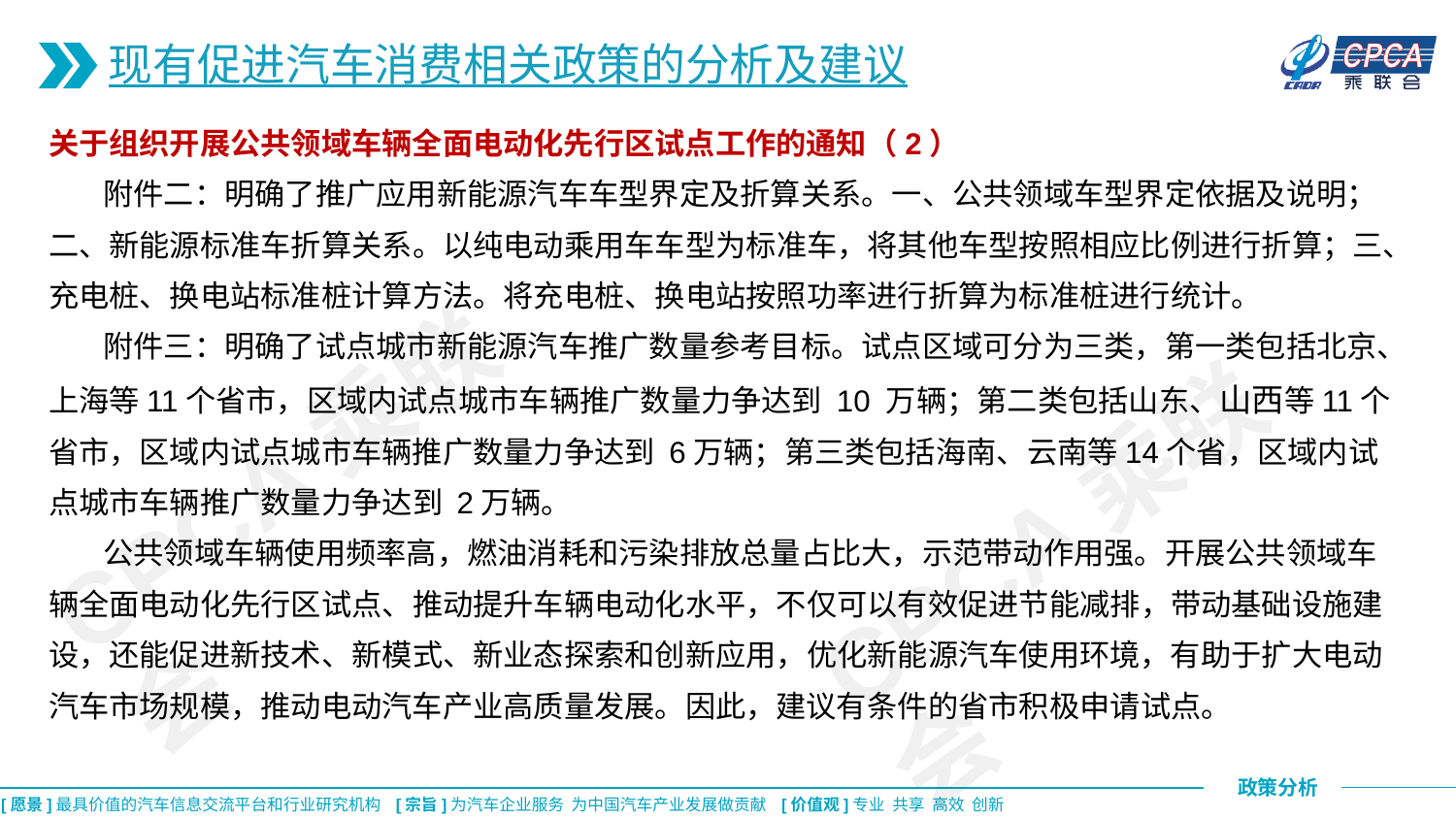

现有促进汽车消费相关政策的分析及建议
关于组织开展公共领域车辆全面电动化先行区试点工作的通知（2）
       附件二：明确了推广应用新能源汽车车型界定及折算关系。一、公共领域车型界定依据及说明；二、新能源标准车折算关系。以纯电动乘用车车型为标准车，将其他车型按照相应比例进行折算；三、充电桩、换电站标准桩计算方法。将充电桩、换电站按照功率进行折算为标准桩进行统计。
       附件三：明确了试点城市新能源汽车推广数量参考目标。试点区域可分为三类，第一类包括北京、上海等11个省市，区域内试点城市车辆推广数量力争达到 10 万辆；第二类包括山东、山西等11个省市，区域内试点城市车辆推广数量力争达到 6万辆；第三类包括海南、云南等14个省，区域内试点城市车辆推广数量力争达到 2万辆。
       公共领域车辆使用频率高，燃油消耗和污染排放总量占比大，示范带动作用强。开展公共领域车辆全面电动化先行区试点、推动提升车辆电动化水平，不仅可以有效促进节能减排，带动基础设施建设，还能促进新技术、新模式、新业态探索和创新应用，优化新能源汽车使用环境，有助于扩大电动汽车市场规模，推动电动汽车产业高质量发展。因此，建议有条件的省市积极申请试点。
CPCA乘联会
CPCA乘联会